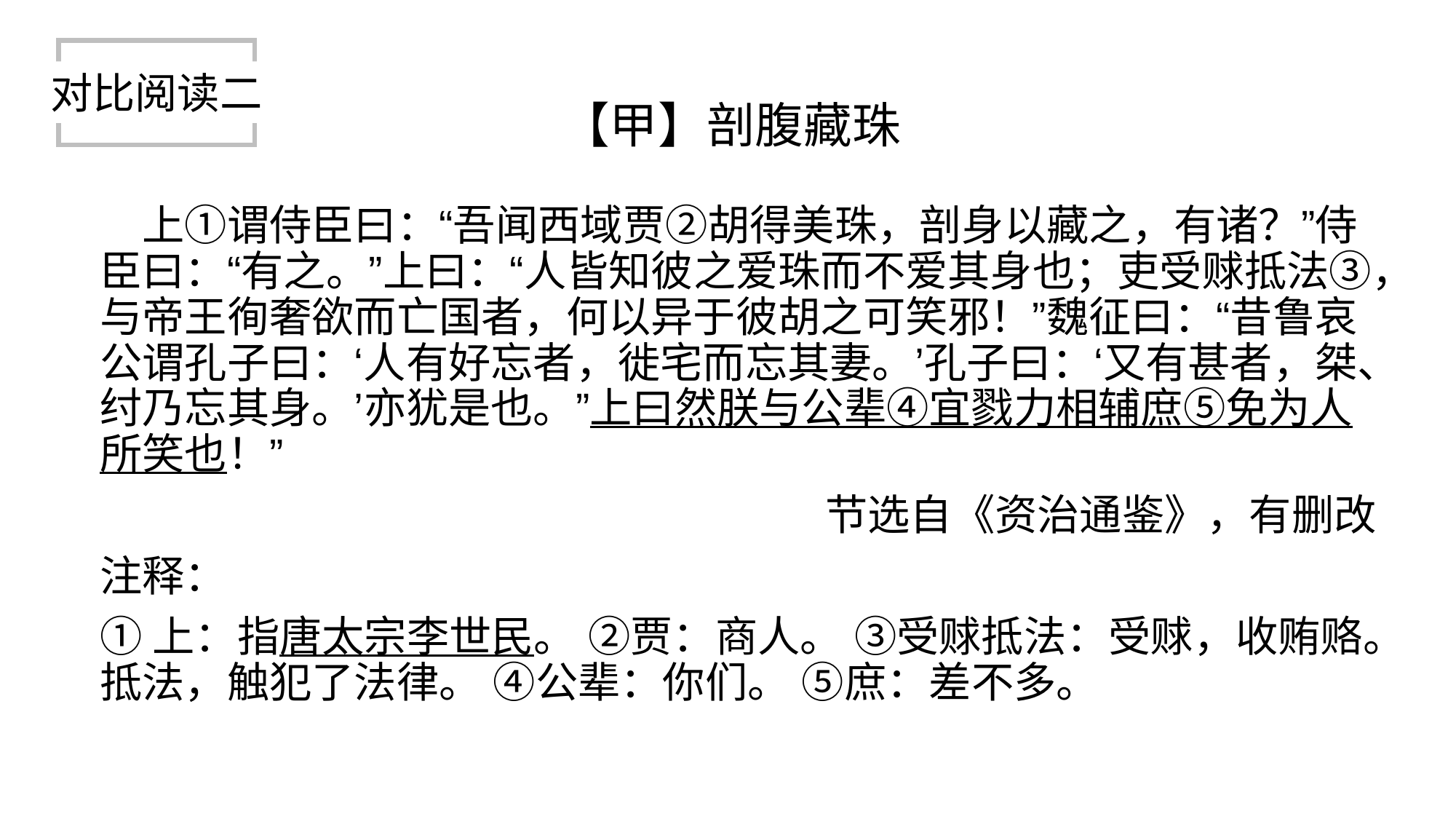

对比阅读二
【甲】剖腹藏珠
　上①谓侍臣曰：“吾闻西域贾②胡得美珠，剖身以藏之，有诸？”侍臣曰：“有之。”上曰：“人皆知彼之爱珠而不爱其身也；吏受赇抵法③，与帝王徇奢欲而亡国者，何以异于彼胡之可笑邪！”魏征曰：“昔鲁哀公谓孔子曰：‘人有好忘者，徙宅而忘其妻。’孔子曰：‘又有甚者，桀、纣乃忘其身。’亦犹是也。”上曰然朕与公辈④宜戮力相辅庶⑤免为人所笑也！”
节选自《资治通鉴》，有删改
注释：
①上：指唐太宗李世民。 ②贾：商人。 ③受赇抵法：受赇，收贿赂。抵法，触犯了法律。 ④公辈：你们。 ⑤庶：差不多。